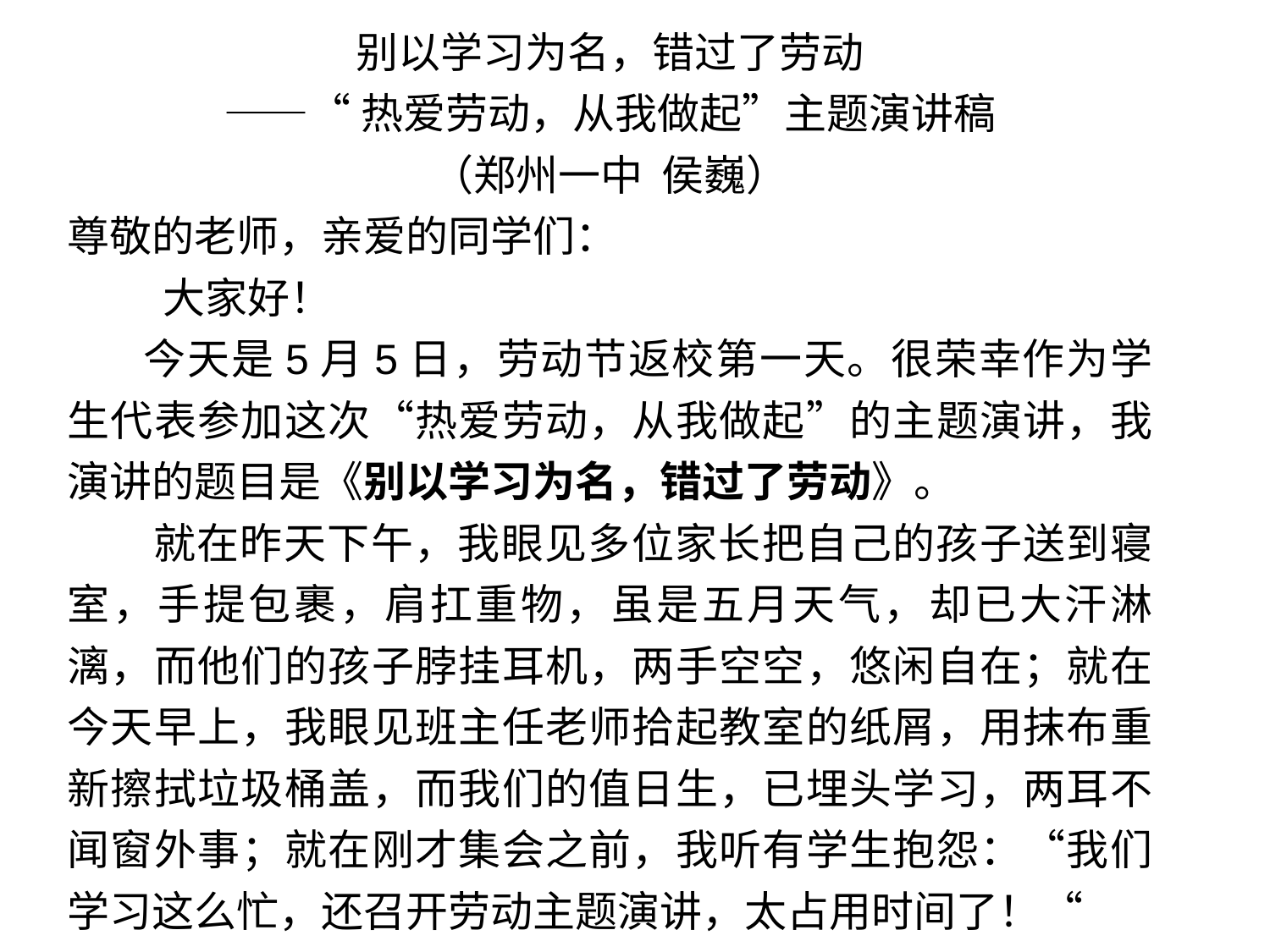

别以学习为名，错过了劳动
——“热爱劳动，从我做起”主题演讲稿
（郑州一中  侯巍）
尊敬的老师，亲爱的同学们：
         大家好！
      今天是5月5日，劳动节返校第一天。很荣幸作为学生代表参加这次“热爱劳动，从我做起”的主题演讲，我演讲的题目是《别以学习为名，错过了劳动》。
       就在昨天下午，我眼见多位家长把自己的孩子送到寝室，手提包裹，肩扛重物，虽是五月天气，却已大汗淋漓，而他们的孩子脖挂耳机，两手空空，悠闲自在；就在今天早上，我眼见班主任老师拾起教室的纸屑，用抹布重新擦拭垃圾桶盖，而我们的值日生，已埋头学习，两耳不闻窗外事；就在刚才集会之前，我听有学生抱怨：“我们学习这么忙，还召开劳动主题演讲，太占用时间了！“